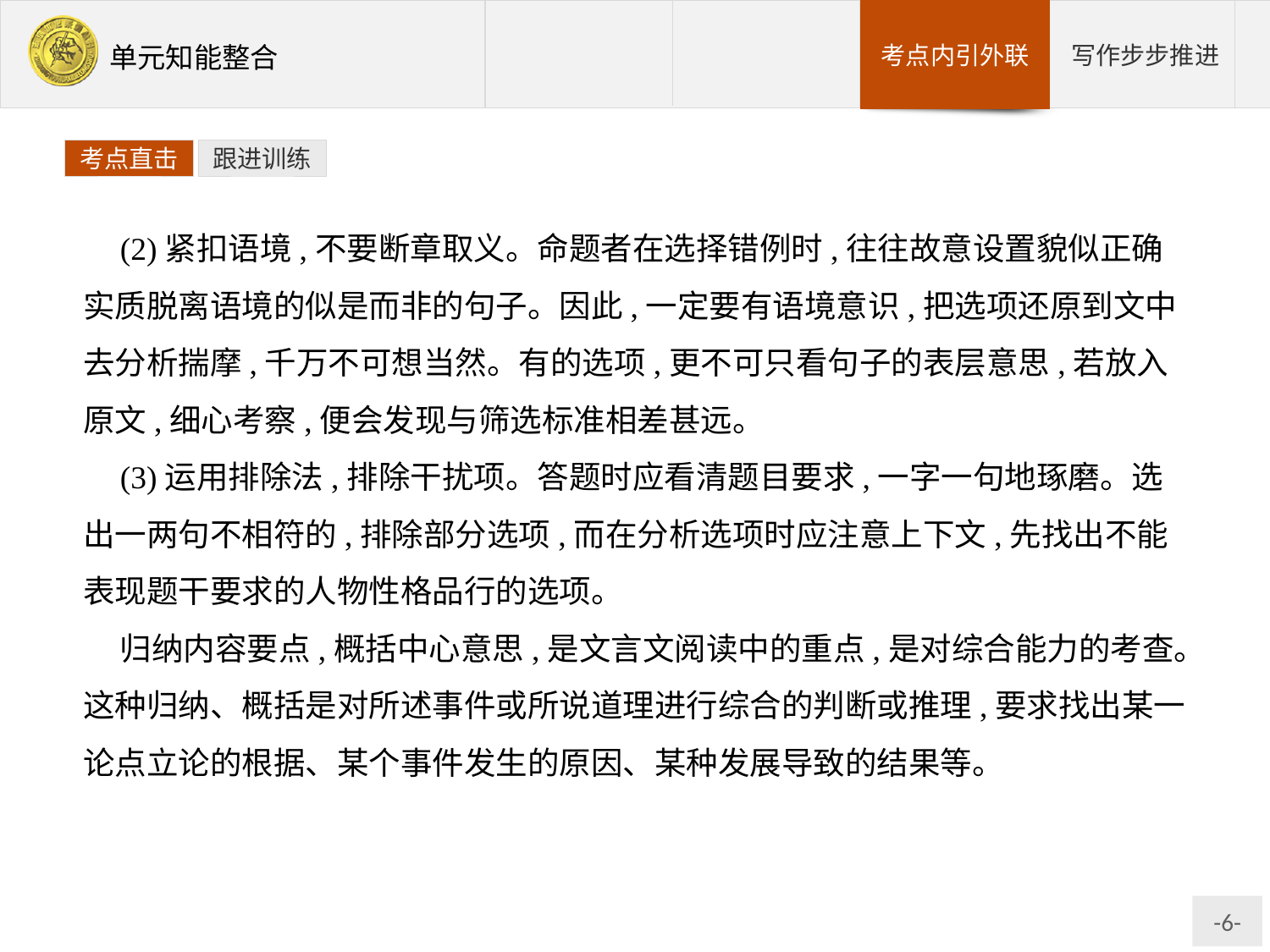

考点直击
跟进训练
(2)紧扣语境,不要断章取义。命题者在选择错例时,往往故意设置貌似正确实质脱离语境的似是而非的句子。因此,一定要有语境意识,把选项还原到文中去分析揣摩,千万不可想当然。有的选项,更不可只看句子的表层意思,若放入原文,细心考察,便会发现与筛选标准相差甚远。
(3)运用排除法,排除干扰项。答题时应看清题目要求,一字一句地琢磨。选出一两句不相符的,排除部分选项,而在分析选项时应注意上下文,先找出不能表现题干要求的人物性格品行的选项。
归纳内容要点,概括中心意思,是文言文阅读中的重点,是对综合能力的考查。这种归纳、概括是对所述事件或所说道理进行综合的判断或推理,要求找出某一论点立论的根据、某个事件发生的原因、某种发展导致的结果等。